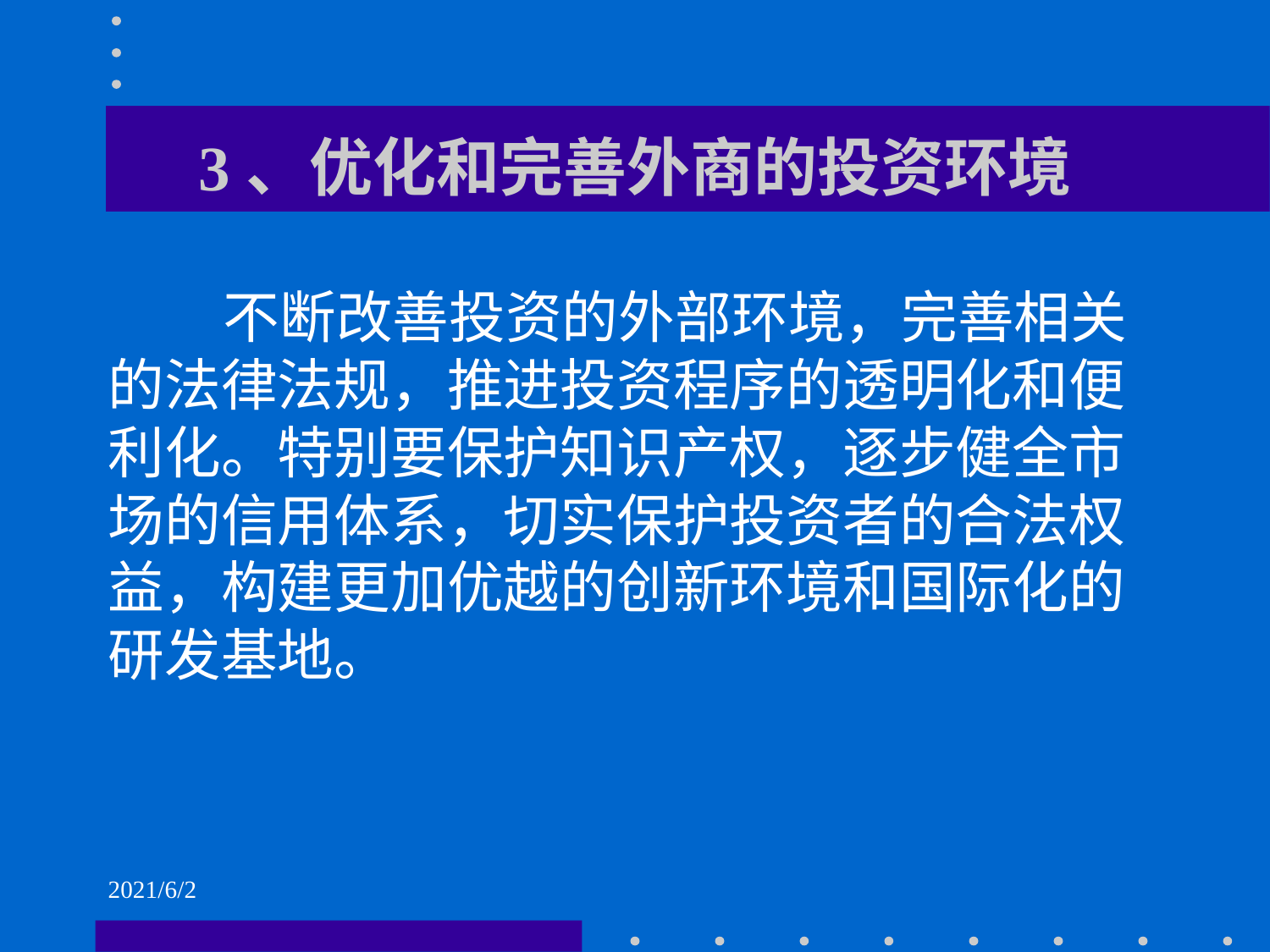

# 3、优化和完善外商的投资环境
        不断改善投资的外部环境，完善相关的法律法规，推进投资程序的透明化和便利化。特别要保护知识产权，逐步健全市场的信用体系，切实保护投资者的合法权益，构建更加优越的创新环境和国际化的研发基地。
2021/6/2